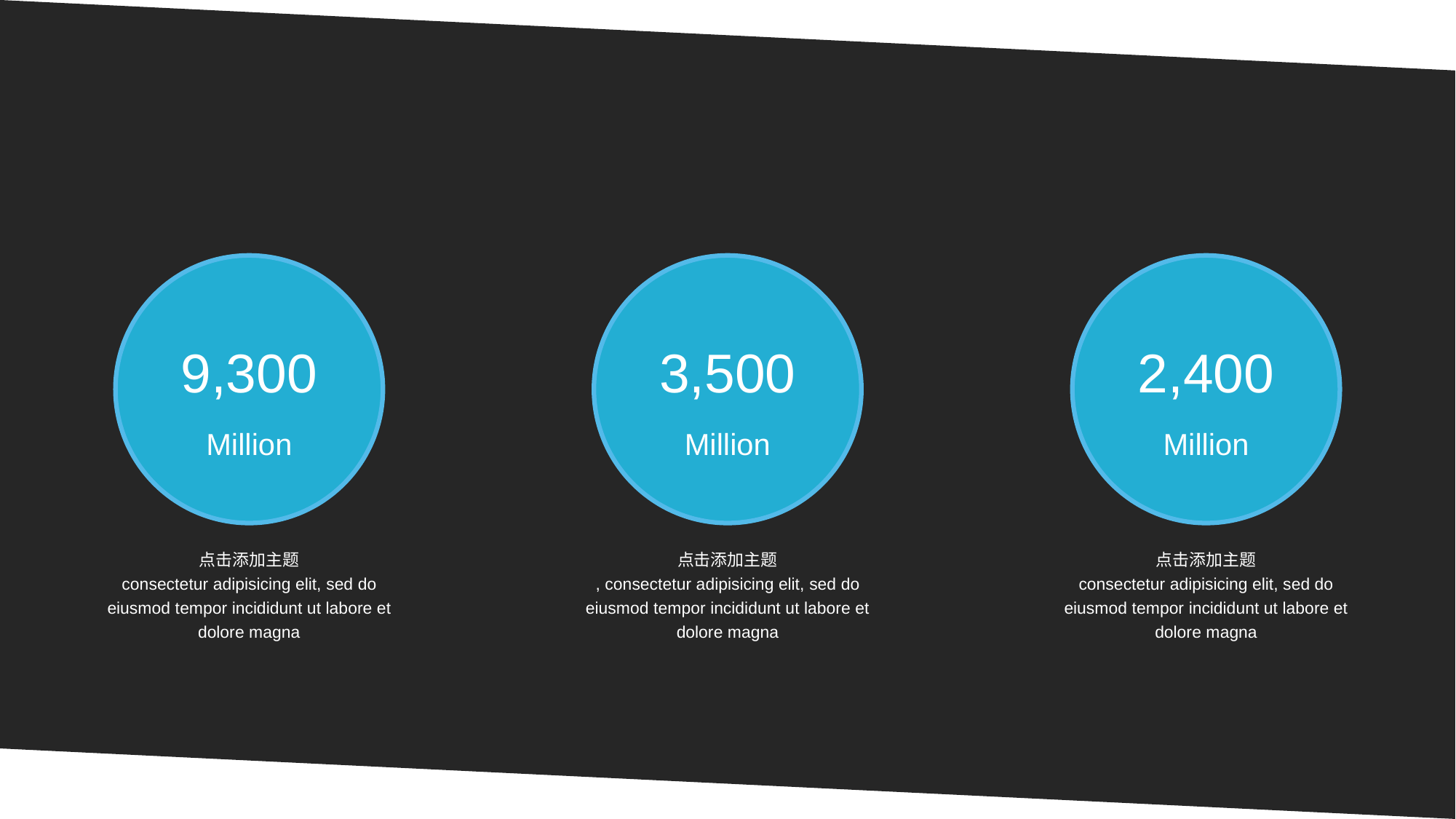

9,300
3,500
2,400
Million
Million
Million
点击添加主题
consectetur adipisicing elit, sed do eiusmod tempor incididunt ut labore et dolore magna
点击添加主题
, consectetur adipisicing elit, sed do eiusmod tempor incididunt ut labore et dolore magna
点击添加主题
consectetur adipisicing elit, sed do eiusmod tempor incididunt ut labore et dolore magna